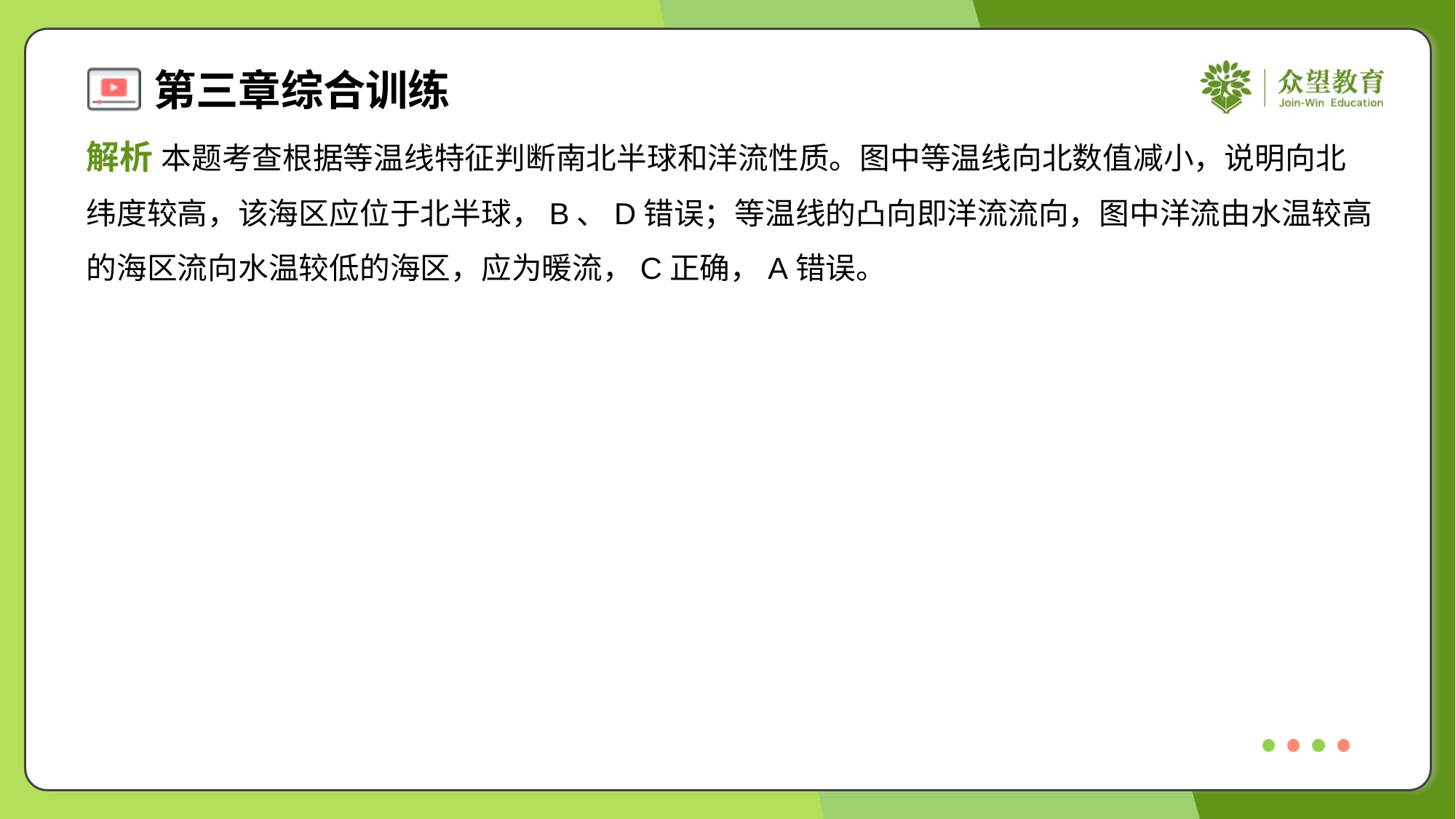

解析 本题考查根据等温线特征判断南北半球和洋流性质。图中等温线向北数值减小，说明向北
纬度较高，该海区应位于北半球，B、D错误；等温线的凸向即洋流流向，图中洋流由水温较高
的海区流向水温较低的海区，应为暖流，C正确，A错误。